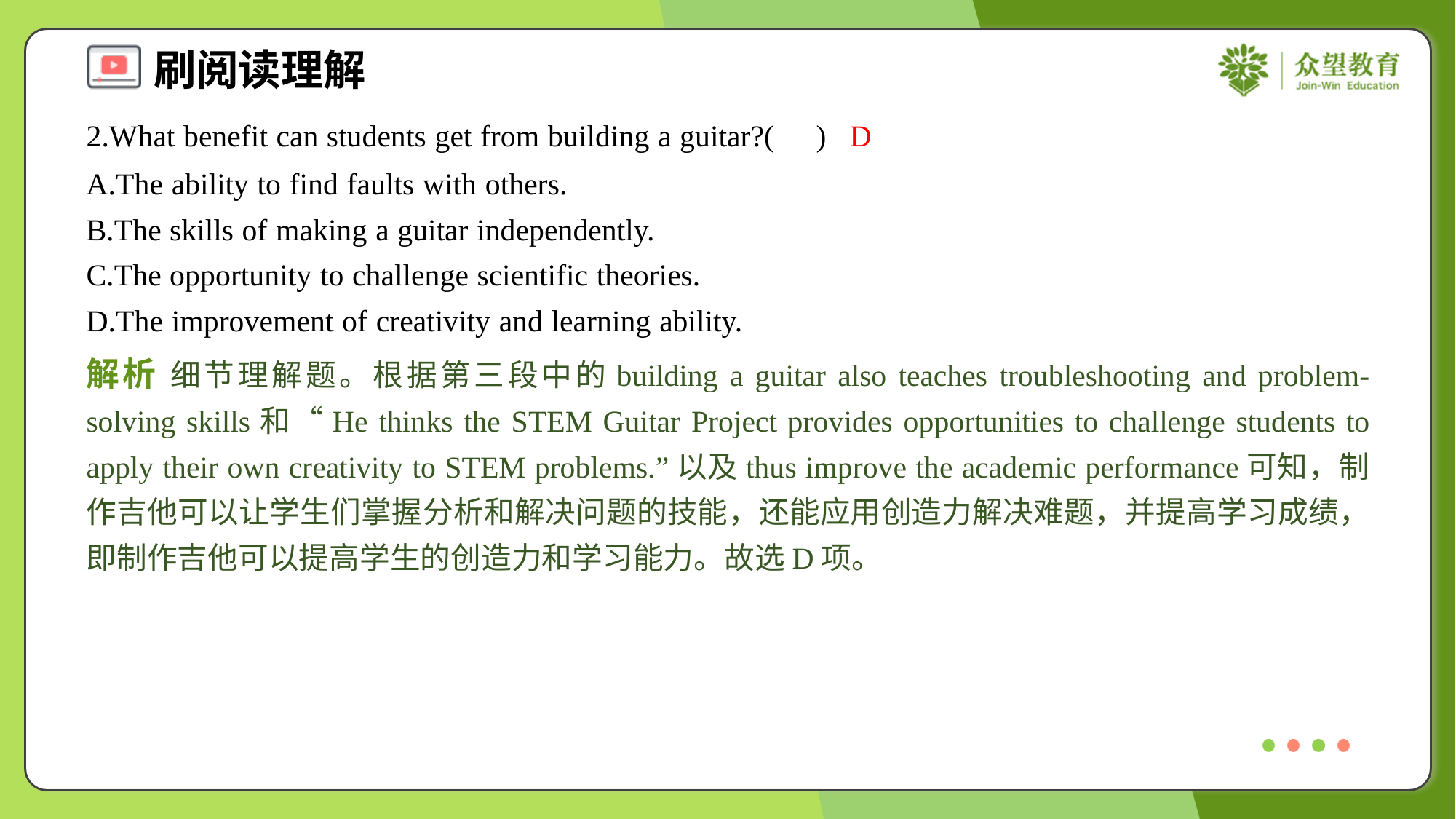

2.What benefit can students get from building a guitar?(     )
D
A.The ability to find faults with others.
B.The skills of making a guitar independently.
C.The opportunity to challenge scientific theories.
D.The improvement of creativity and learning ability.
解析 细节理解题。根据第三段中的building a guitar also teaches troubleshooting and problem-solving skills和“He thinks the STEM Guitar Project provides opportunities to challenge students to apply their own creativity to STEM problems.”以及thus improve the academic performance可知，制作吉他可以让学生们掌握分析和解决问题的技能，还能应用创造力解决难题，并提高学习成绩，即制作吉他可以提高学生的创造力和学习能力。故选D项。